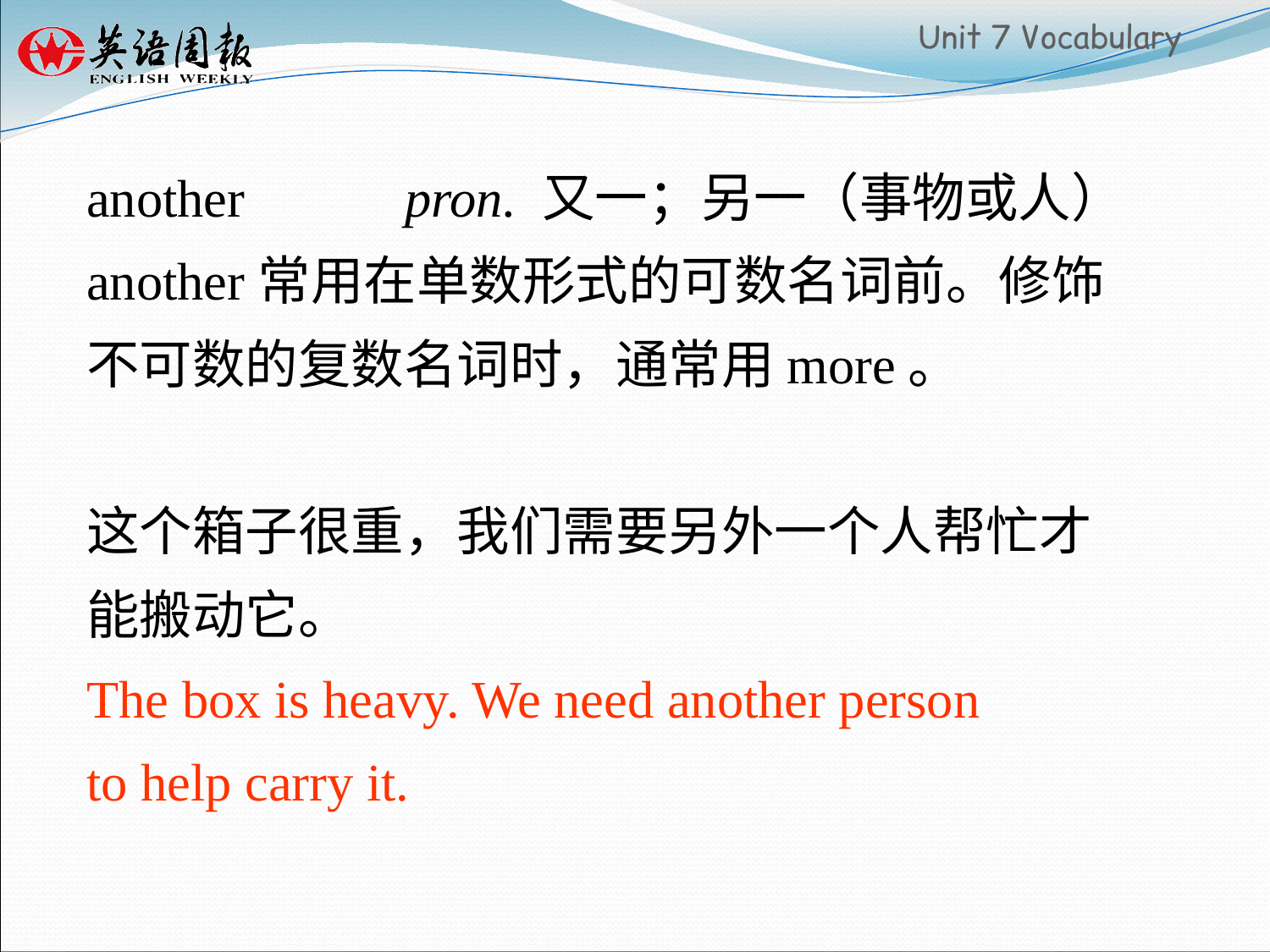

another            pron. 又一；另一（事物或人）
another常用在单数形式的可数名词前。修饰
不可数的复数名词时，通常用more。

这个箱子很重，我们需要另外一个人帮忙才
能搬动它。
The box is heavy. We need another person
to help carry it.